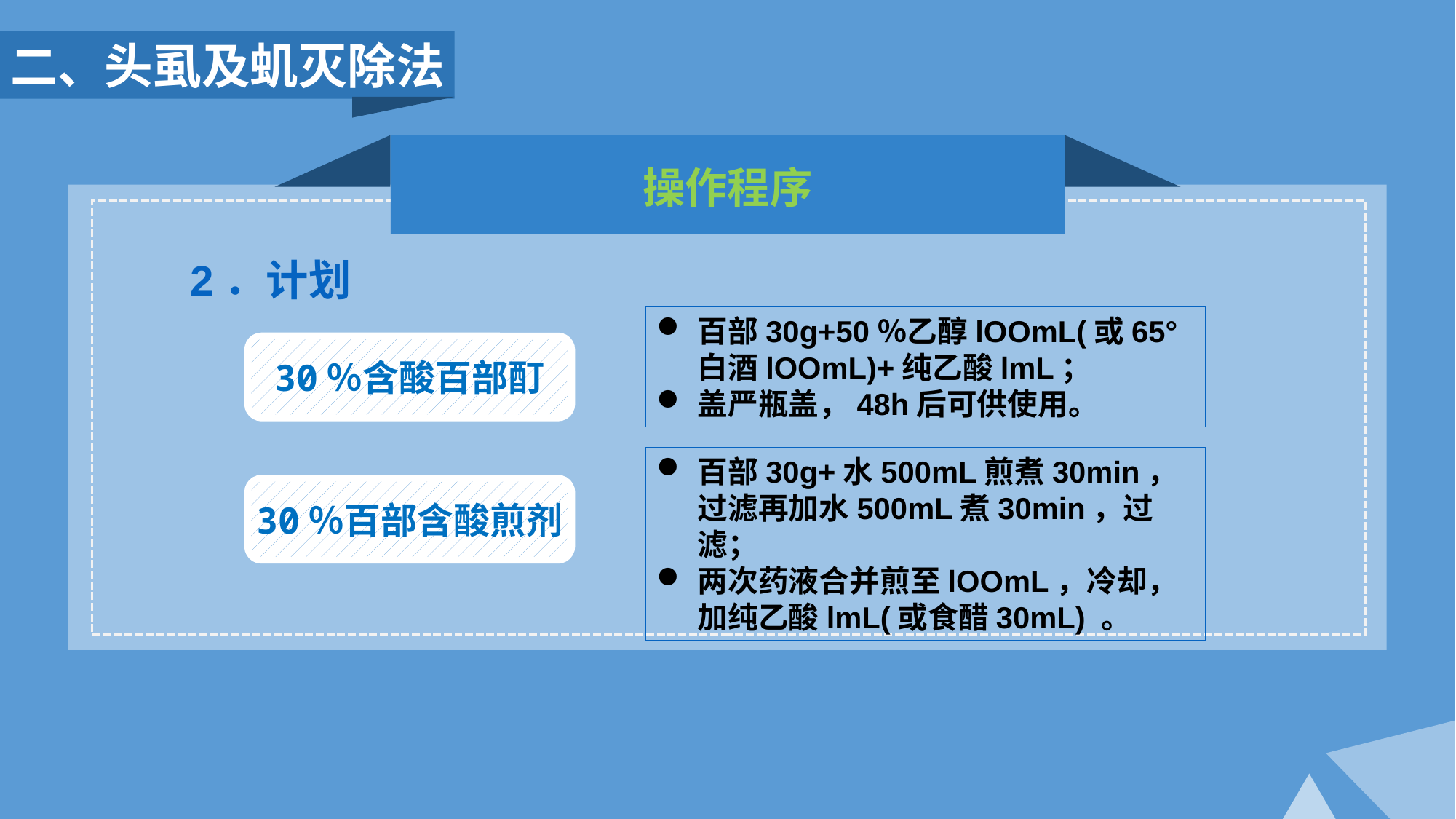

二、头虱及虮灭除法

操作程序

2．计划
百部30g+50％乙醇lOOmL(或65°白酒lOOmL)+纯乙酸lmL；
盖严瓶盖，48h后可供使用。
30％含酸百部酊
百部30g+水500mL煎煮30min，过滤再加水500mL煮30min，过滤；
两次药液合并煎至lOOmL，冷却，加纯乙酸lmL(或食醋30mL) 。
30％百部含酸煎剂